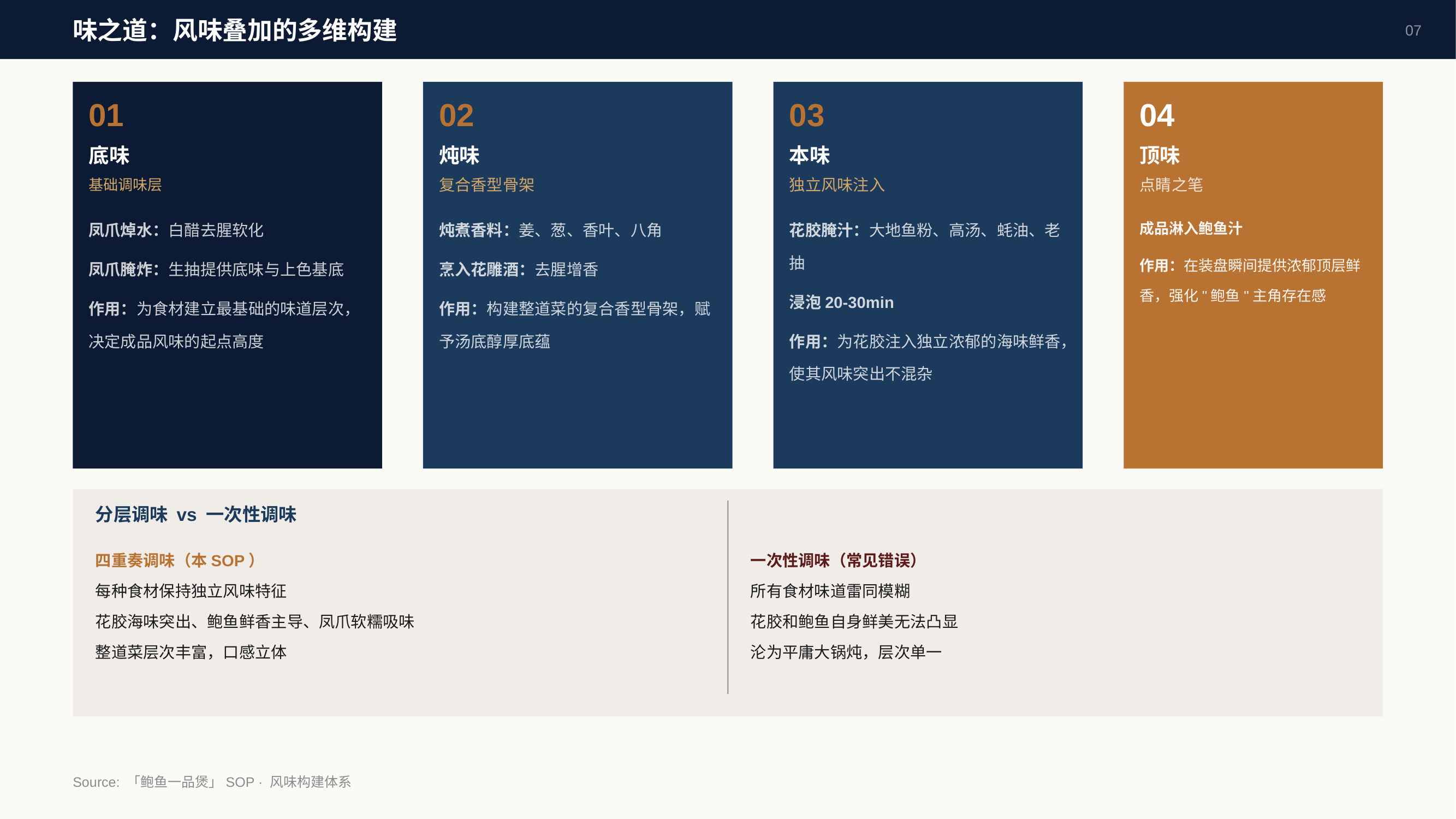

味之道：风味叠加的多维构建
07

01
02
03
04
底味
炖味
本味
顶味
基础调味层
复合香型骨架
独立风味注入
点睛之笔
凤爪焯水：白醋去腥软化
凤爪腌炸：生抽提供底味与上色基底
作用：为食材建立最基础的味道层次，决定成品风味的起点高度
炖煮香料：姜、葱、香叶、八角
烹入花雕酒：去腥增香
作用：构建整道菜的复合香型骨架，赋予汤底醇厚底蕴
花胶腌汁：大地鱼粉、高汤、蚝油、老抽
浸泡20-30min
作用：为花胶注入独立浓郁的海味鲜香，使其风味突出不混杂
成品淋入鲍鱼汁
作用：在装盘瞬间提供浓郁顶层鲜香，强化"鲍鱼"主角存在感

分层调味 vs 一次性调味

四重奏调味（本SOP）
每种食材保持独立风味特征
花胶海味突出、鲍鱼鲜香主导、凤爪软糯吸味
整道菜层次丰富，口感立体
一次性调味（常见错误）
所有食材味道雷同模糊
花胶和鲍鱼自身鲜美无法凸显
沦为平庸大锅炖，层次单一
Source: 「鲍鱼一品煲」SOP · 风味构建体系